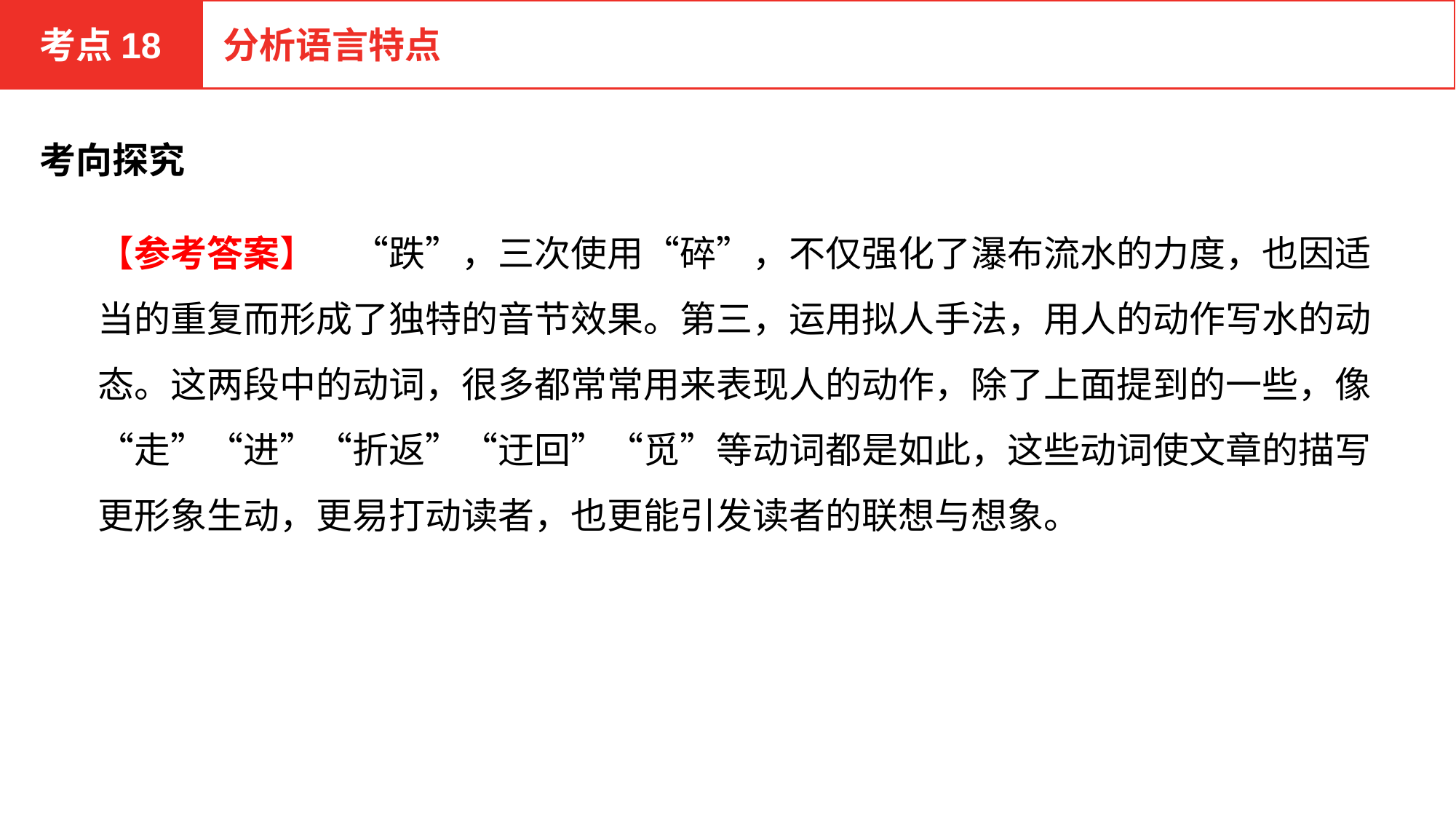

考点18
分析语言特点
考向探究

【参考答案】　“跌”，三次使用“碎”，不仅强化了瀑布流水的力度，也因适当的重复而形成了独特的音节效果。第三，运用拟人手法，用人的动作写水的动态。这两段中的动词，很多都常常用来表现人的动作，除了上面提到的一些，像“走”“进”“折返”“迂回”“觅”等动词都是如此，这些动词使文章的描写更形象生动，更易打动读者，也更能引发读者的联想与想象。